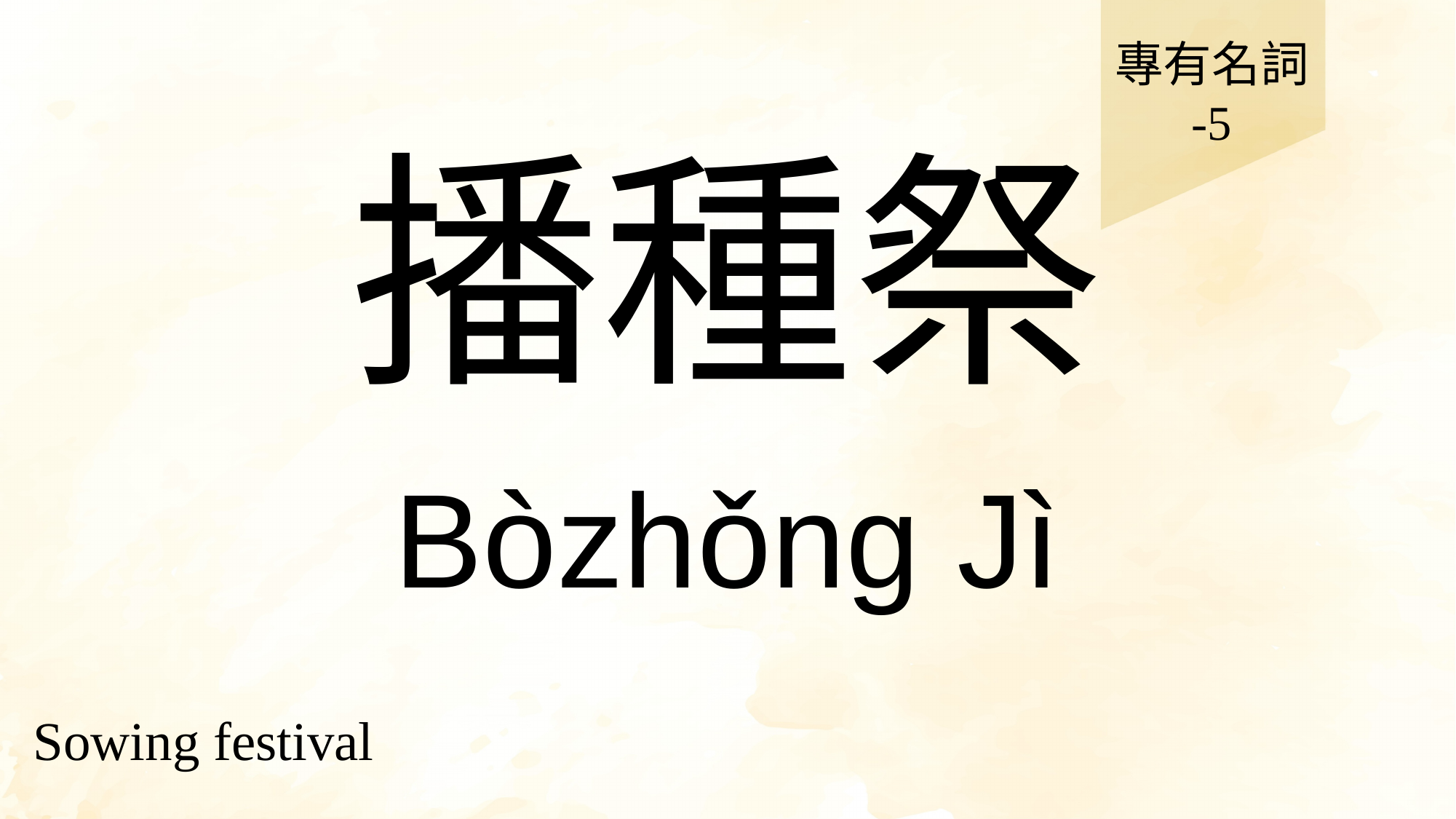

專有名詞
-5
# 播種祭
Bòzhǒng Jì
Sowing festival